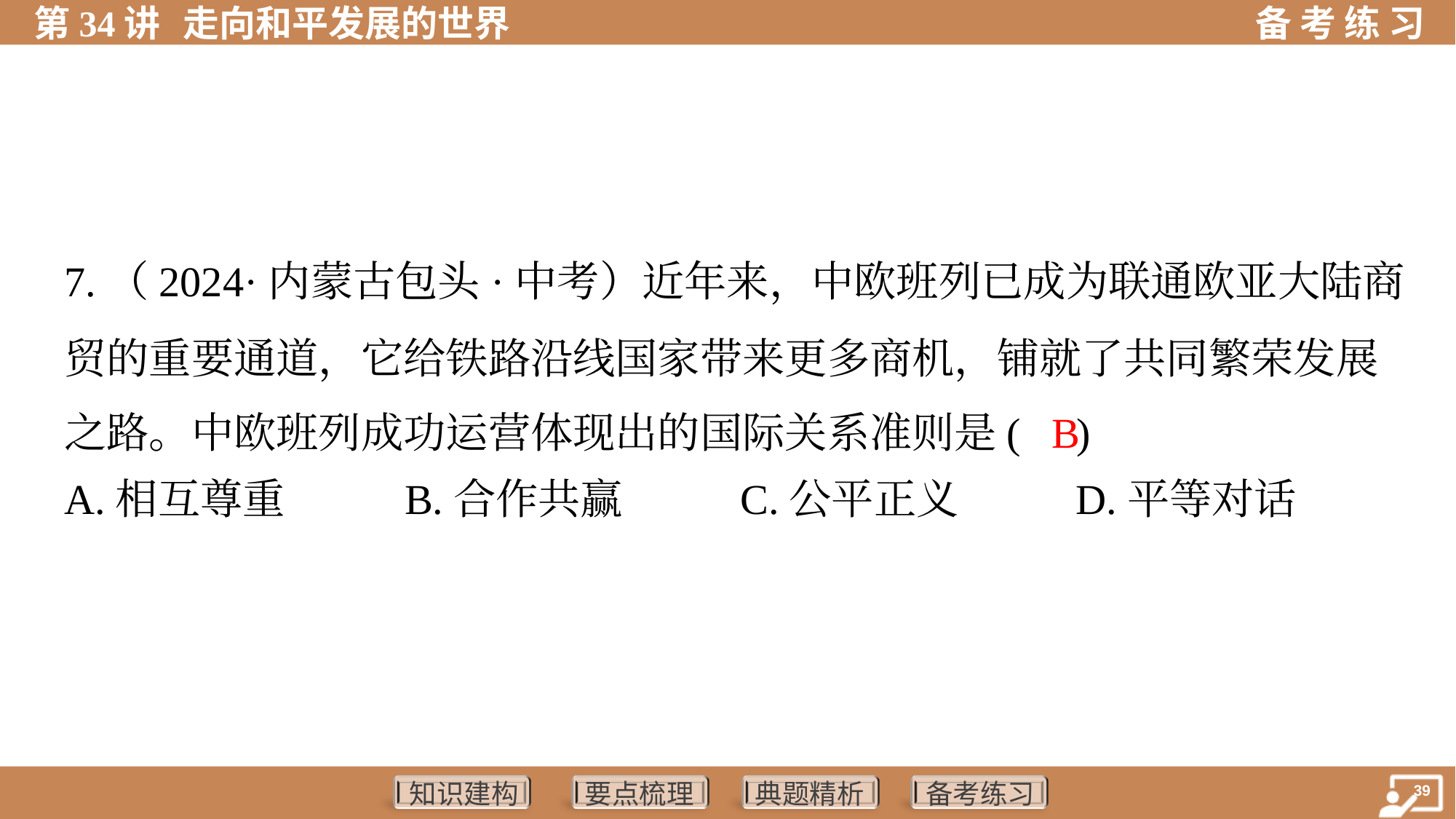

7.（2024·内蒙古包头·中考）近年来，中欧班列已成为联通欧亚大陆商
贸的重要通道，它给铁路沿线国家带来更多商机，铺就了共同繁荣发展
之路。中欧班列成功运营体现出的国际关系准则是(     )
 B
A.相互尊重	B.合作共赢	C.公平正义	D.平等对话